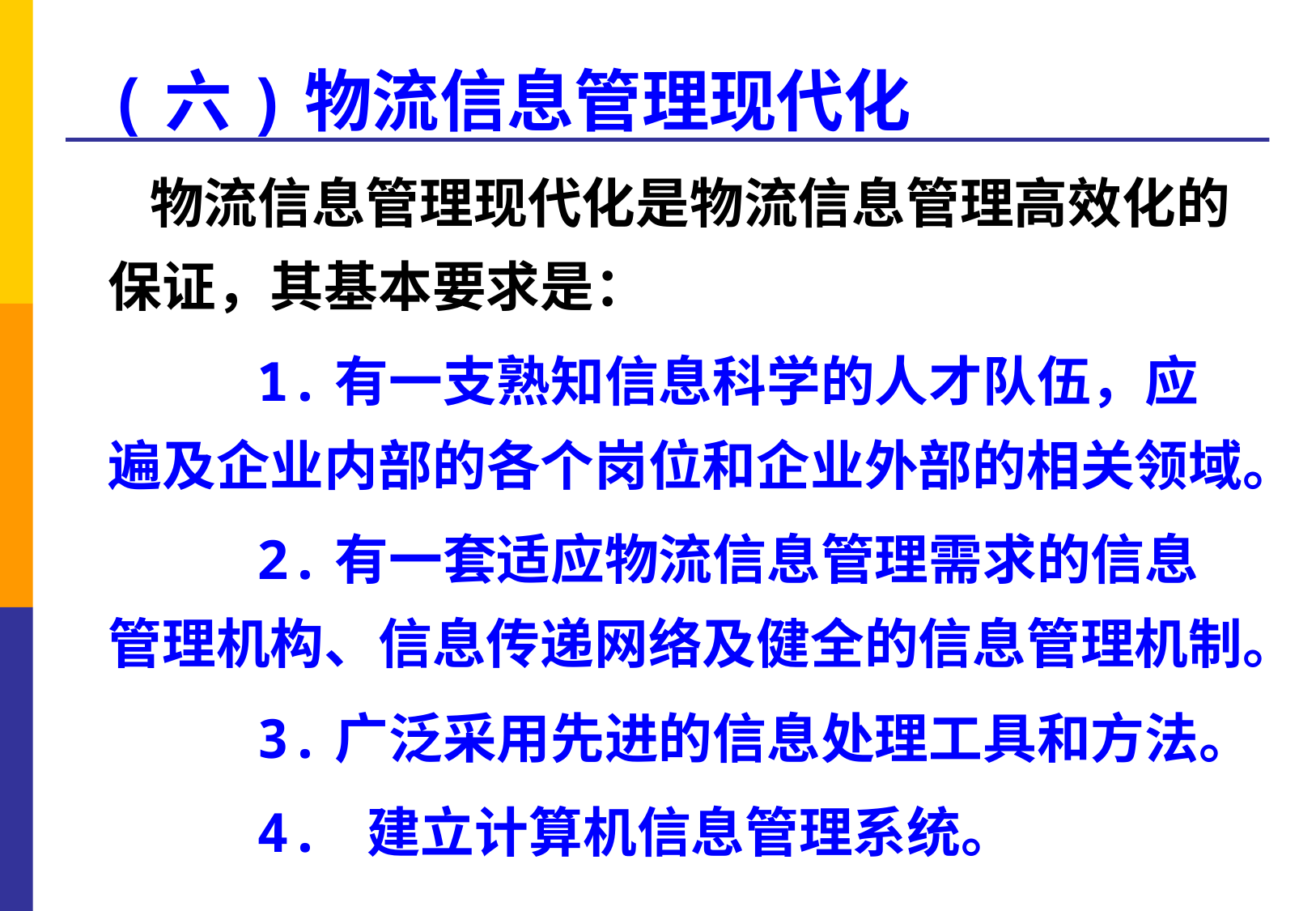

(六)物流信息管理现代化
      物流信息管理现代化是物流信息管理高效化的保证，其基本要求是：
      1.有一支熟知信息科学的人才队伍，应遍及企业内部的各个岗位和企业外部的相关领域。
      2.有一套适应物流信息管理需求的信息管理机构、信息传递网络及健全的信息管理机制。
      3.广泛采用先进的信息处理工具和方法。
      4. 建立计算机信息管理系统。